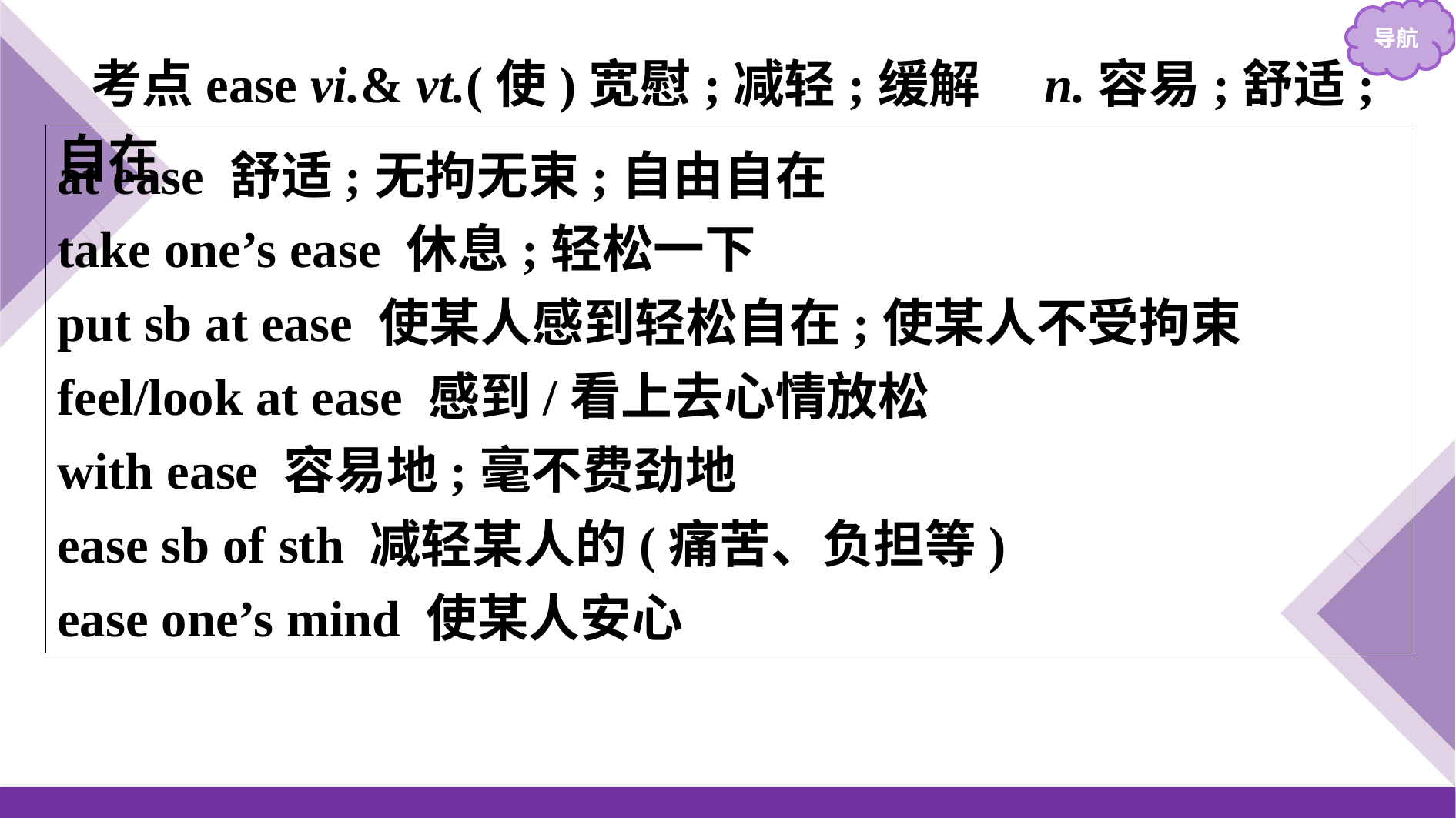

考点ease vi.& vt.(使)宽慰;减轻;缓解　n.容易;舒适;自在
at ease 舒适;无拘无束;自由自在
take one’s ease 休息;轻松一下
put sb at ease 使某人感到轻松自在;使某人不受拘束
feel/look at ease 感到/看上去心情放松
with ease 容易地;毫不费劲地
ease sb of sth 减轻某人的(痛苦、负担等)
ease one’s mind 使某人安心